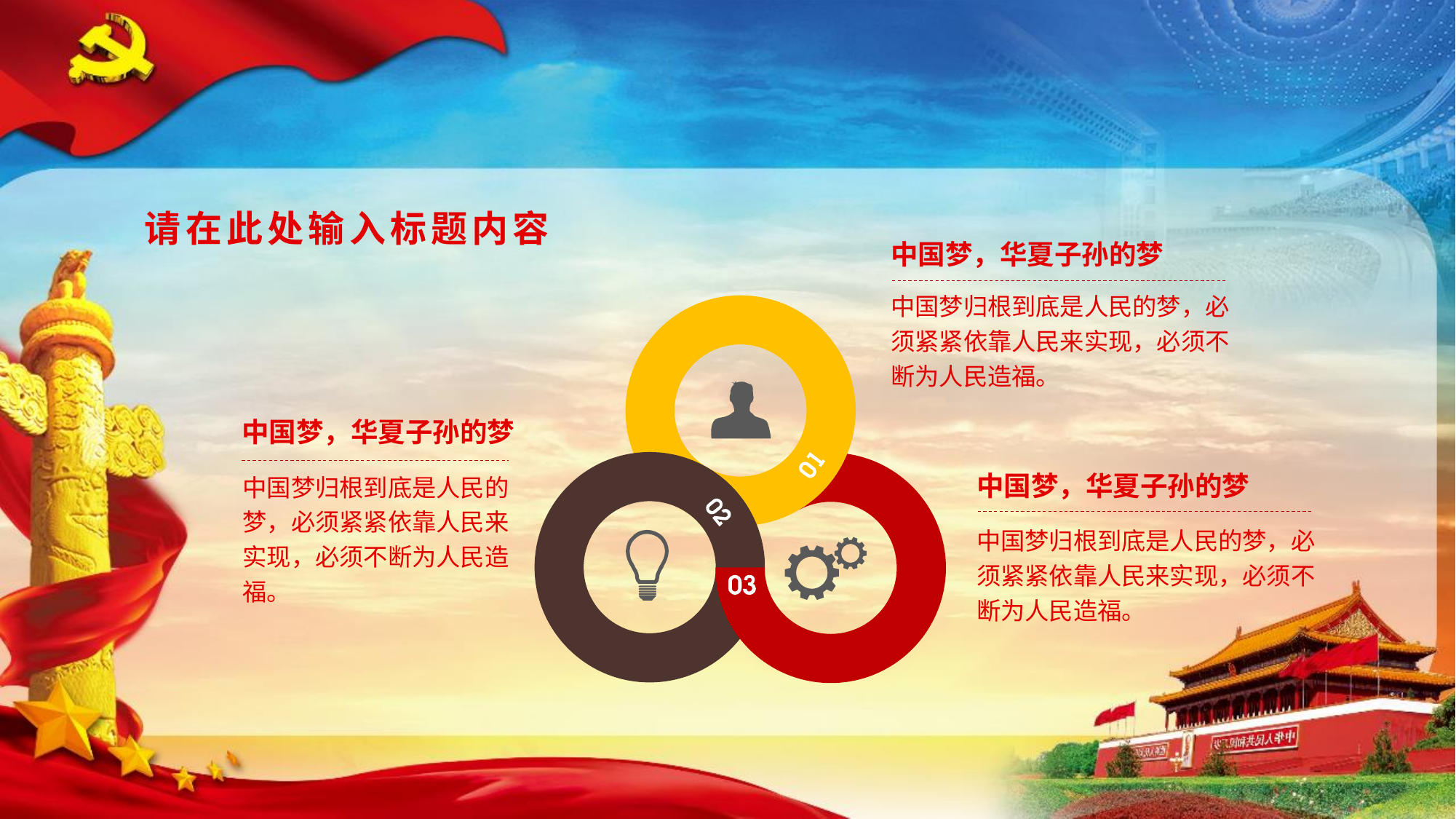

请在此处输入标题内容
中国梦，华夏子孙的梦
中国梦归根到底是人民的梦，必须紧紧依靠人民来实现，必须不断为人民造福。

中国梦，华夏子孙的梦

中国梦归根到底是人民的梦，必须紧紧依靠人民来实现，必须不断为人民造福。
中国梦，华夏子孙的梦
中国梦归根到底是人民的梦，必须紧紧依靠人民来实现，必须不断为人民造福。